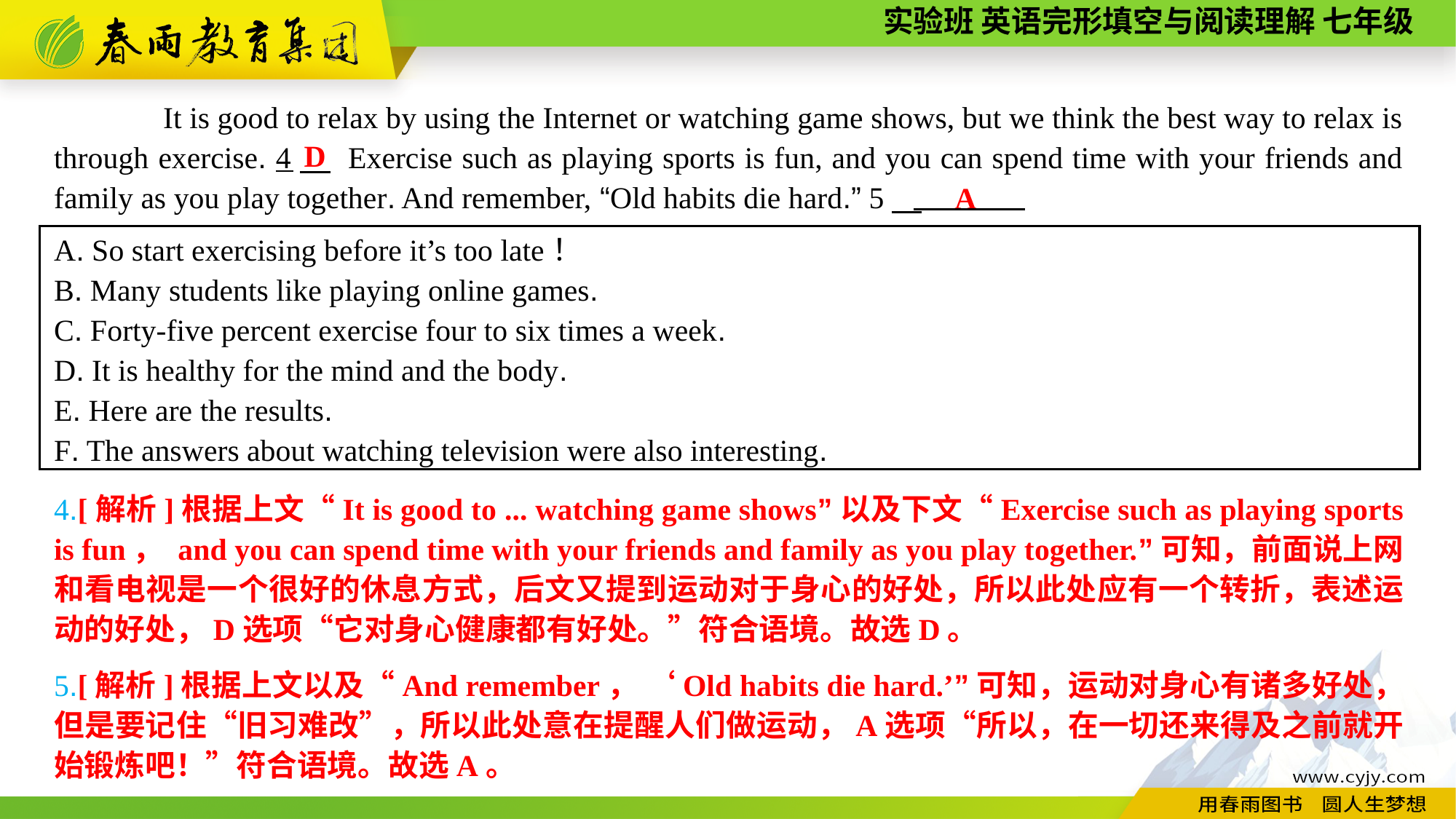

It is good to relax by using the Internet or watching game shows, but we think the best way to relax is through exercise. 4　 Exercise such as playing sports is fun, and you can spend time with your friends and family as you play together. And remember, “Old habits die hard.” 5
D
A
A. So start exercising before it’s too late！
B. Many students like playing online games.
C. Forty-five percent exercise four to six times a week.
D. It is healthy for the mind and the body.
E. Here are the results.
F. The answers about watching television were also interesting.

4.[解析]根据上文“It is good to ... watching game shows”以及下文“Exercise such as playing sports is fun， and you can spend time with your friends and family as you play together.”可知，前面说上网和看电视是一个很好的休息方式，后文又提到运动对于身心的好处，所以此处应有一个转折，表述运动的好处，D选项“它对身心健康都有好处。”符合语境。故选D。
5.[解析]根据上文以及“And remember， ‘Old habits die hard.’”可知，运动对身心有诸多好处，但是要记住“旧习难改”，所以此处意在提醒人们做运动，A选项“所以，在一切还来得及之前就开始锻炼吧！”符合语境。故选A。